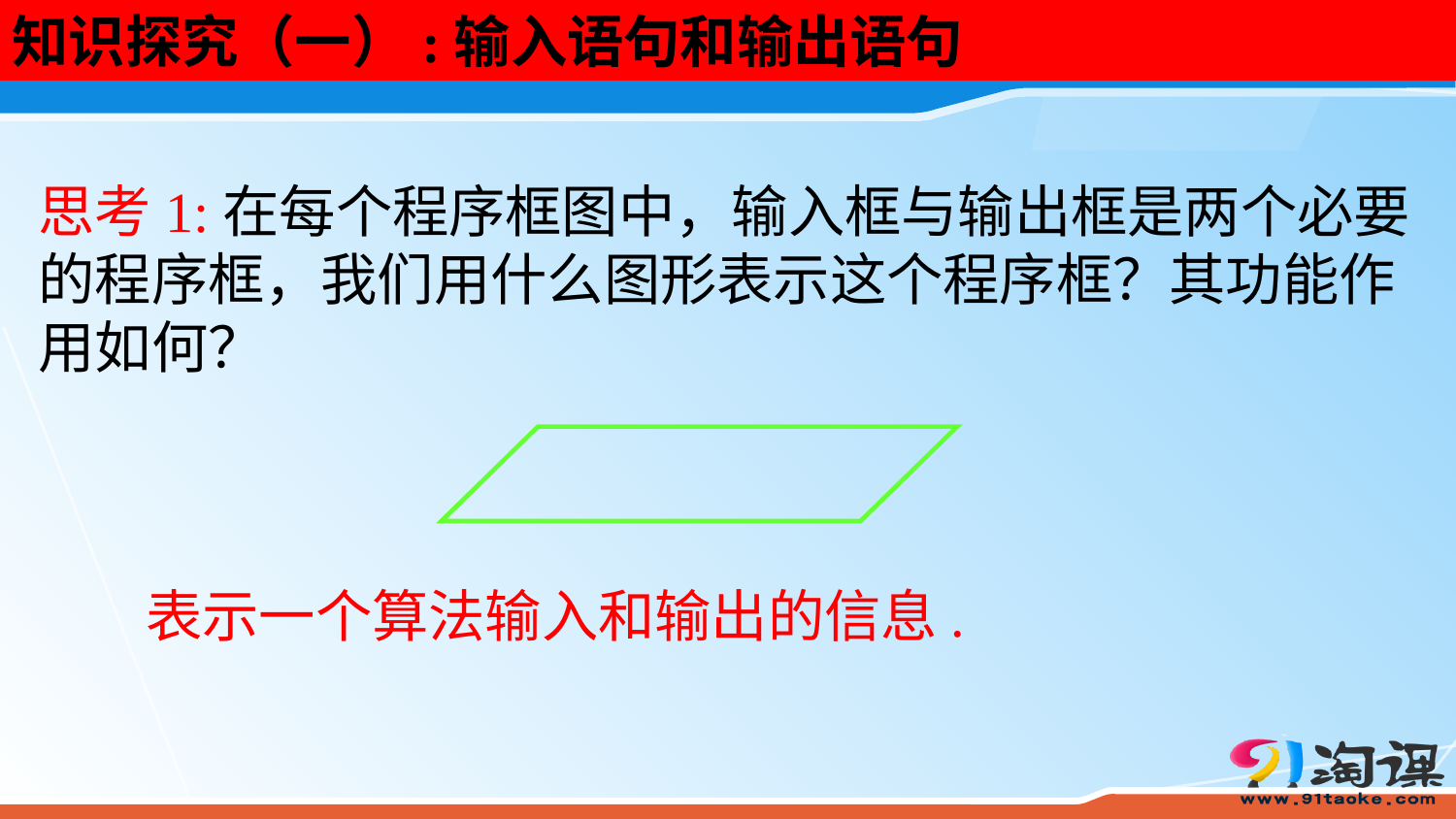

知识探究（一）:输入语句和输出语句
思考1:在每个程序框图中，输入框与输出框是两个必要的程序框，我们用什么图形表示这个程序框？其功能作用如何？

表示一个算法输入和输出的信息.